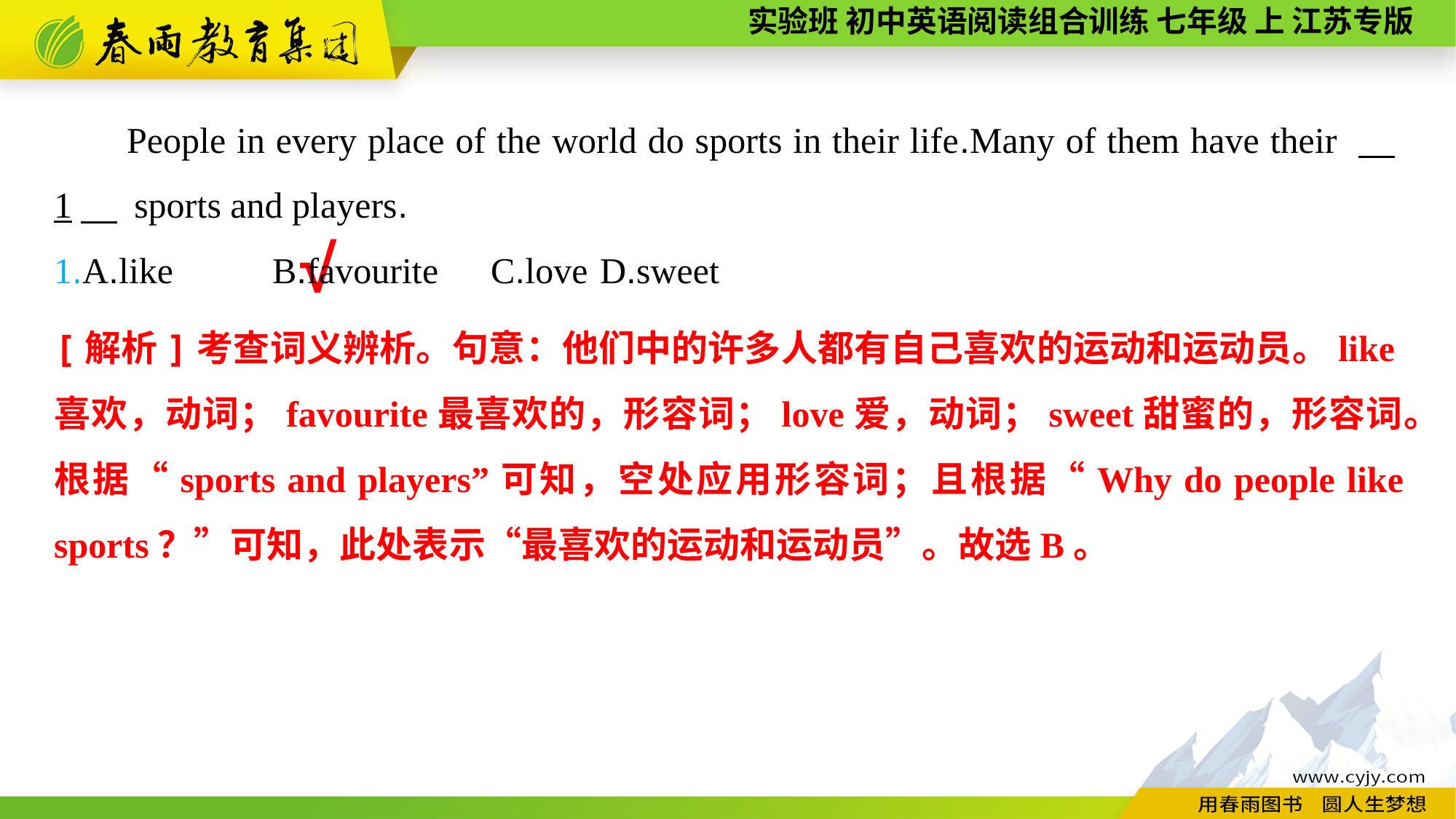

People in every place of the world do sports in their life.Many of them have their 　1　 sports and players.
1.A.like	B.favourite	C.love	D.sweet
√
[解析]考查词义辨析。句意：他们中的许多人都有自己喜欢的运动和运动员。like喜欢，动词；favourite最喜欢的，形容词；love爱，动词；sweet甜蜜的，形容词。根据“sports and players”可知，空处应用形容词；且根据“Why do people like sports？”可知，此处表示“最喜欢的运动和运动员”。故选B。